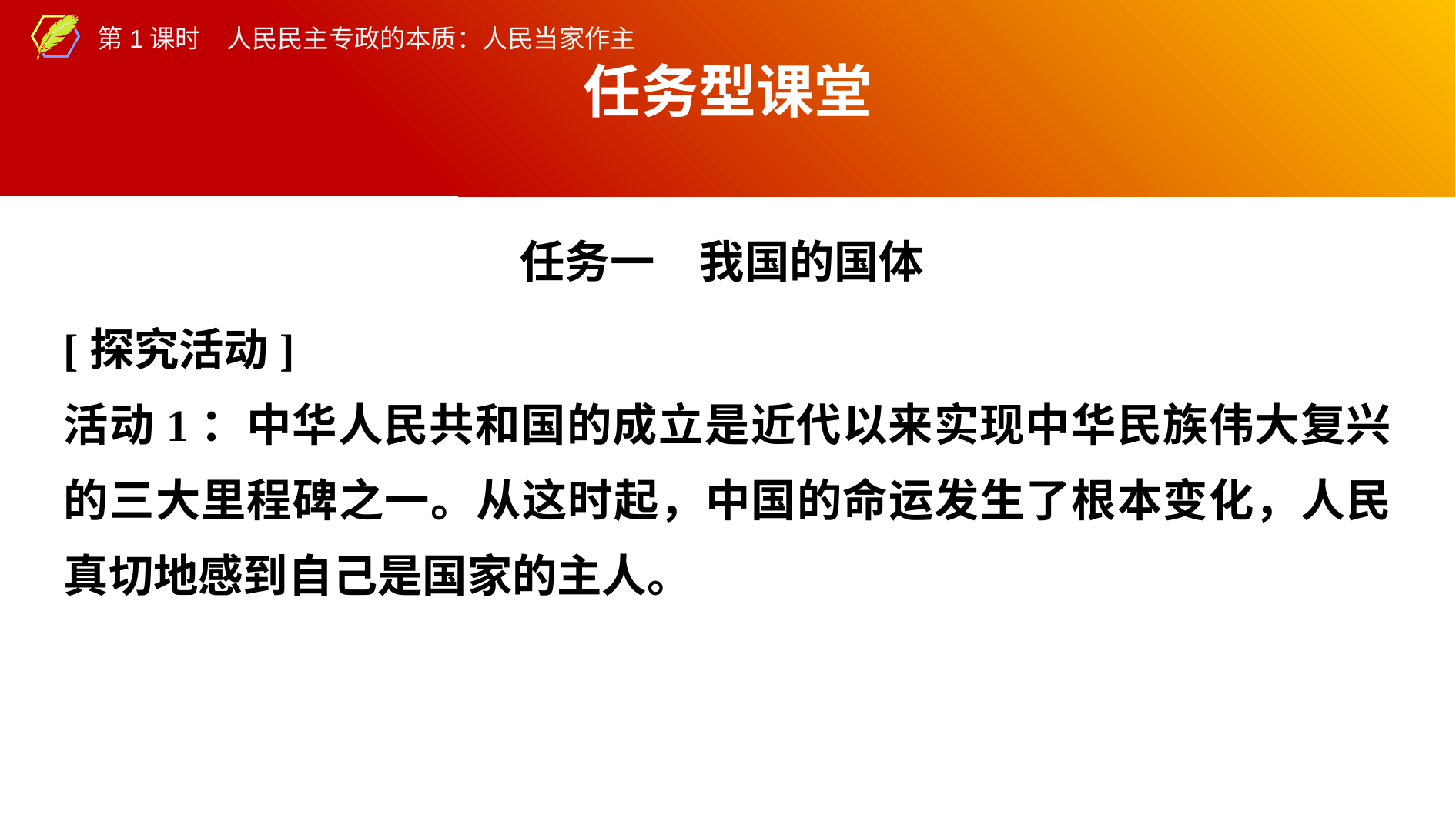

任务型课堂
任务一　我国的国体
[探究活动]
活动1：中华人民共和国的成立是近代以来实现中华民族伟大复兴的三大里程碑之一。从这时起，中国的命运发生了根本变化，人民真切地感到自己是国家的主人。